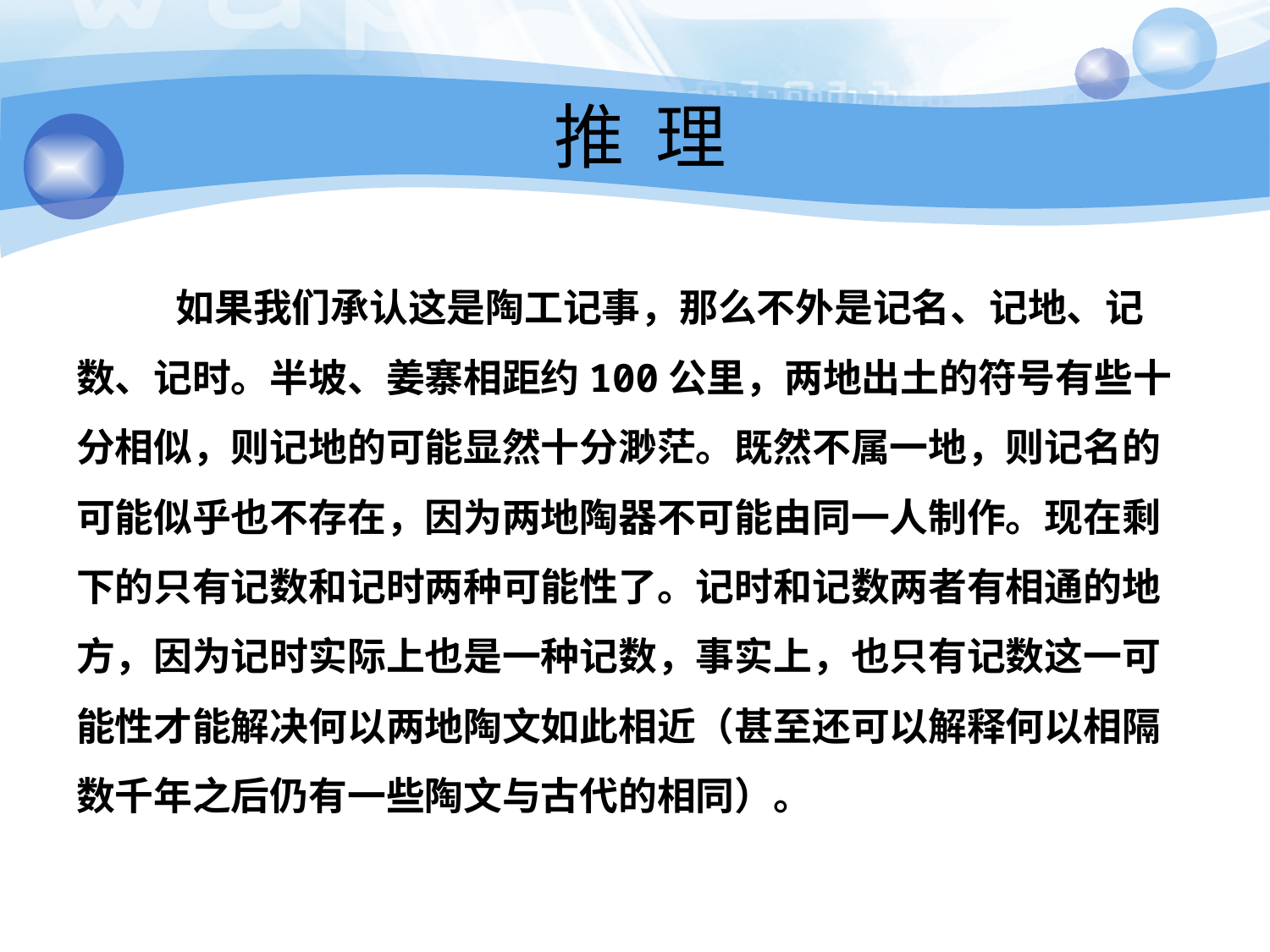

# 推  理
如果我们承认这是陶工记事，那么不外是记名、记地、记数、记时。半坡、姜寨相距约100公里，两地出土的符号有些十分相似，则记地的可能显然十分渺茫。既然不属一地，则记名的可能似乎也不存在，因为两地陶器不可能由同一人制作。现在剩下的只有记数和记时两种可能性了。记时和记数两者有相通的地方，因为记时实际上也是一种记数，事实上，也只有记数这一可能性才能解决何以两地陶文如此相近（甚至还可以解释何以相隔数千年之后仍有一些陶文与古代的相同）。